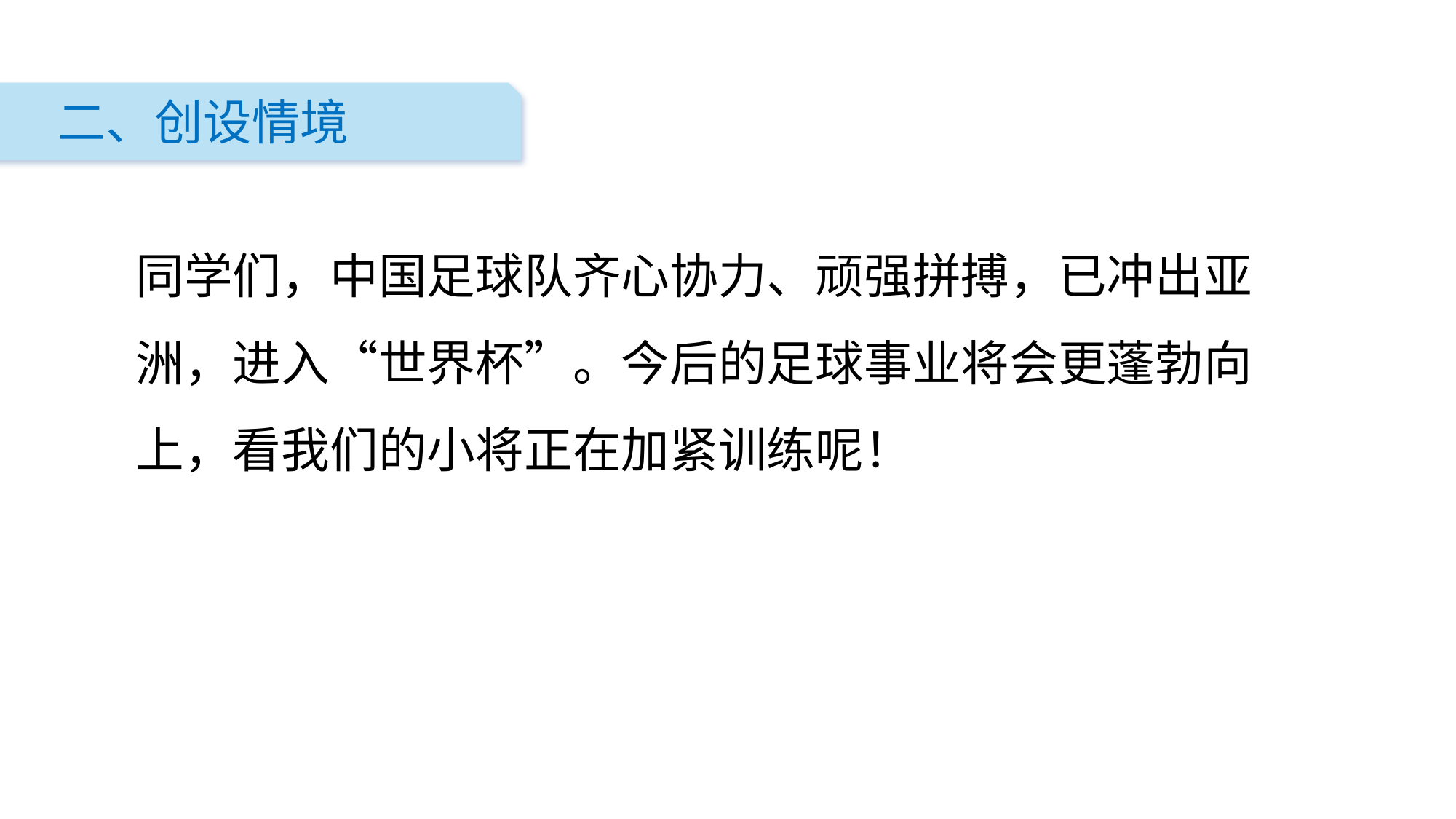

二、创设情境
同学们，中国足球队齐心协力、顽强拼搏，已冲出亚洲，进入“世界杯”。今后的足球事业将会更蓬勃向上，看我们的小将正在加紧训练呢！